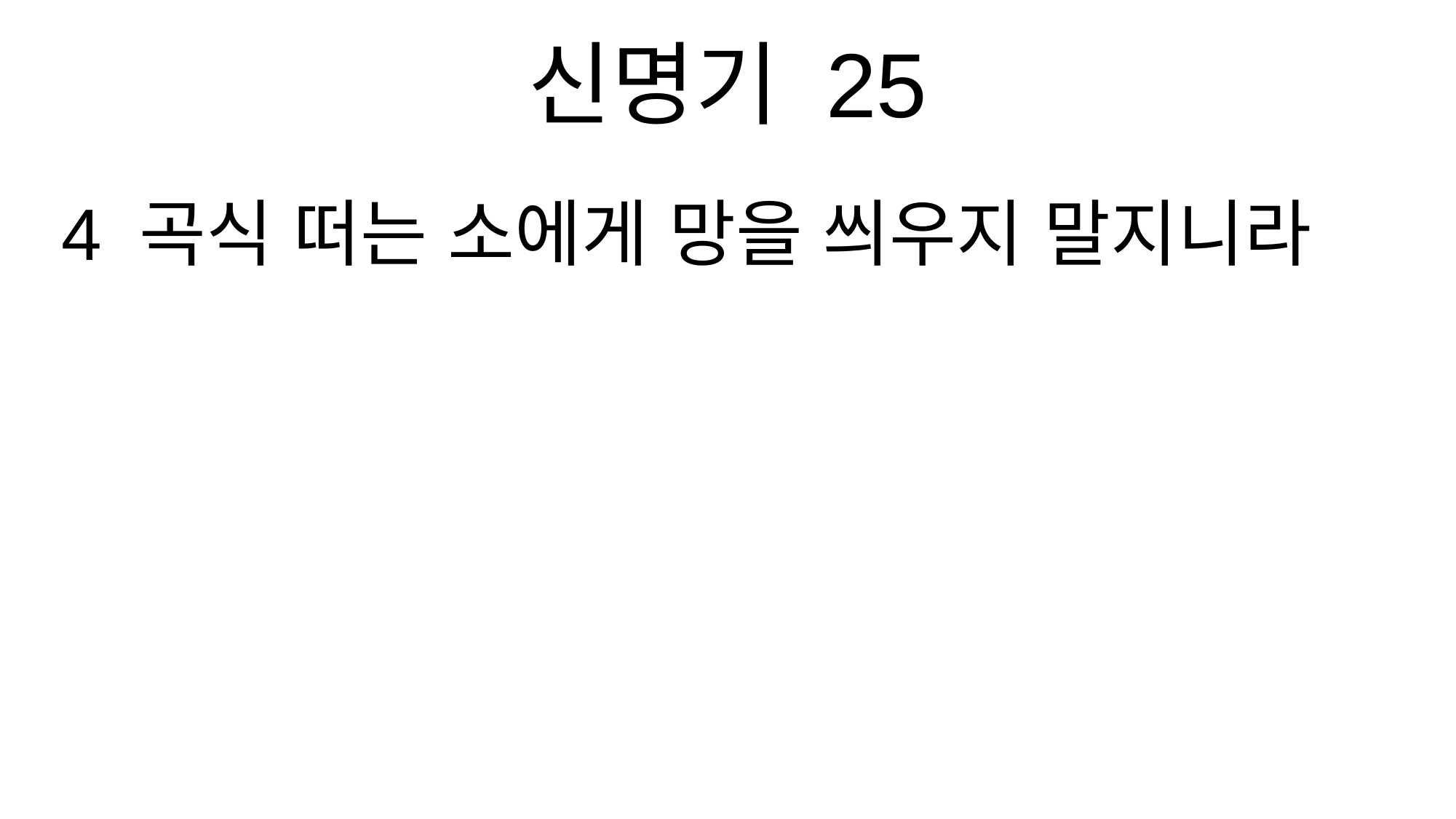

신명기 25
4 곡식 떠는 소에게 망을 씌우지 말지니라